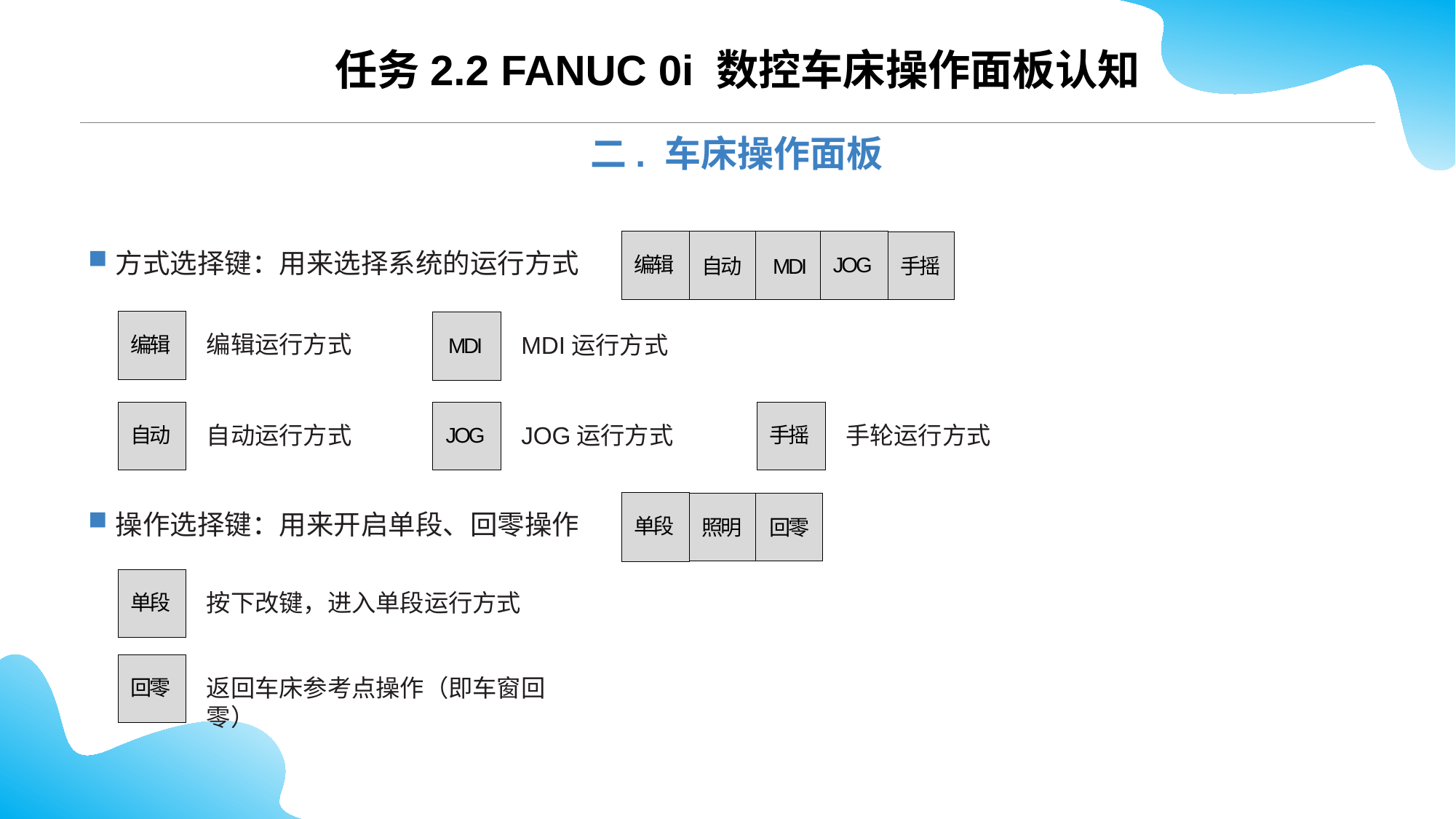

任务2.2 FANUC 0i 数控车床操作面板认知
二. 车床操作面板

JOG
手摇

编辑
自动
MDI
方式选择键：用来选择系统的运行方式

编辑

MDI
编辑运行方式
MDI运行方式

自动

JOG

手摇
自动运行方式
JOG运行方式
手轮运行方式
操作选择键：用来开启单段、回零操作

单段
照明
回零

单段
按下改键，进入单段运行方式

回零
返回车床参考点操作（即车窗回零）